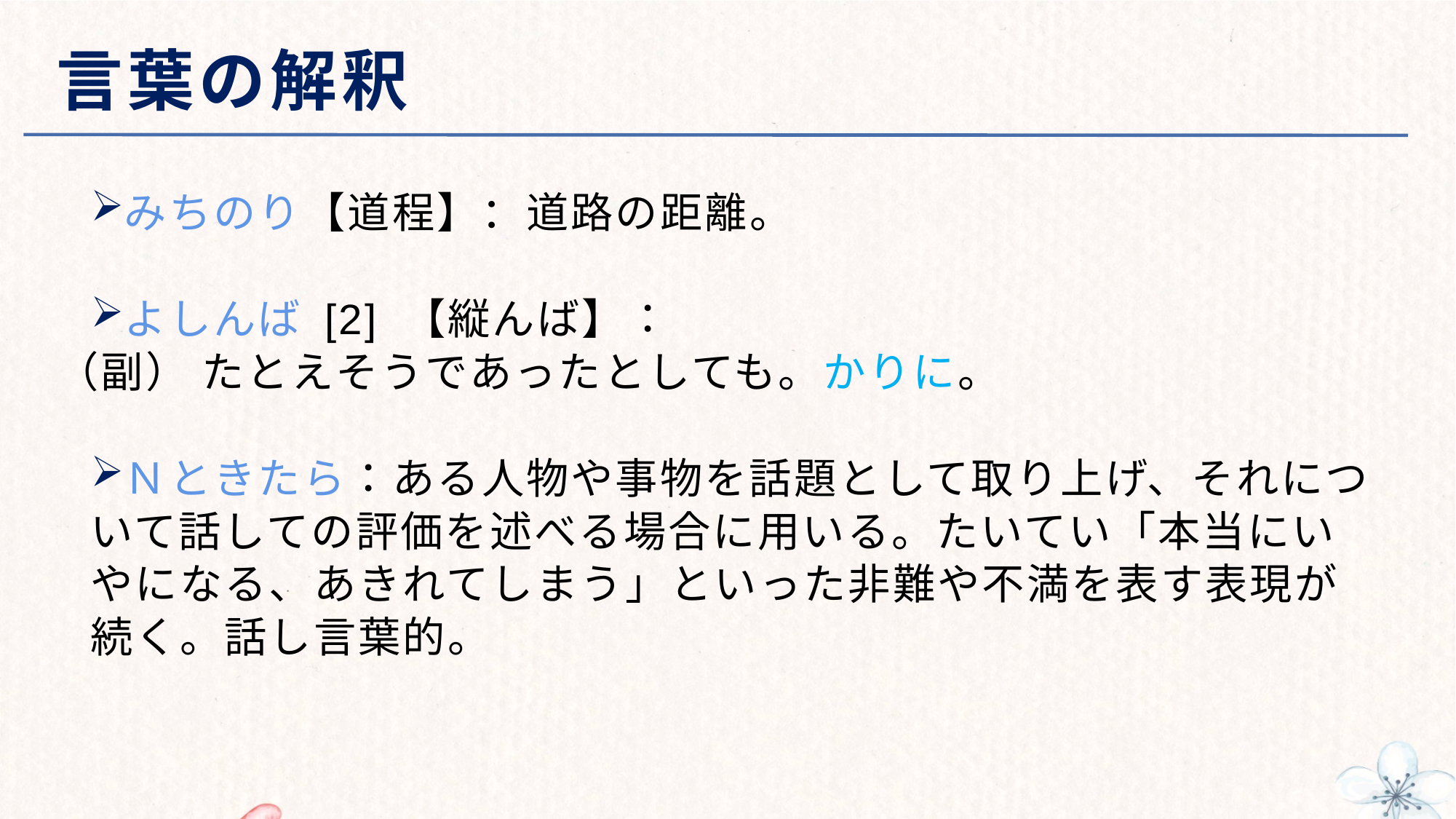

# 言葉の解釈
みちのり【道程】：道路の距離。

よしんば [2] 【縦んば】：
（副） たとえそうであったとしても。かりに。

Ｎときたら：ある人物や事物を話題として取り上げ、それについて話しての評価を述べる場合に用いる。たいてい「本当にいやになる、あきれてしまう」といった非難や不満を表す表現が続く。話し言葉的。